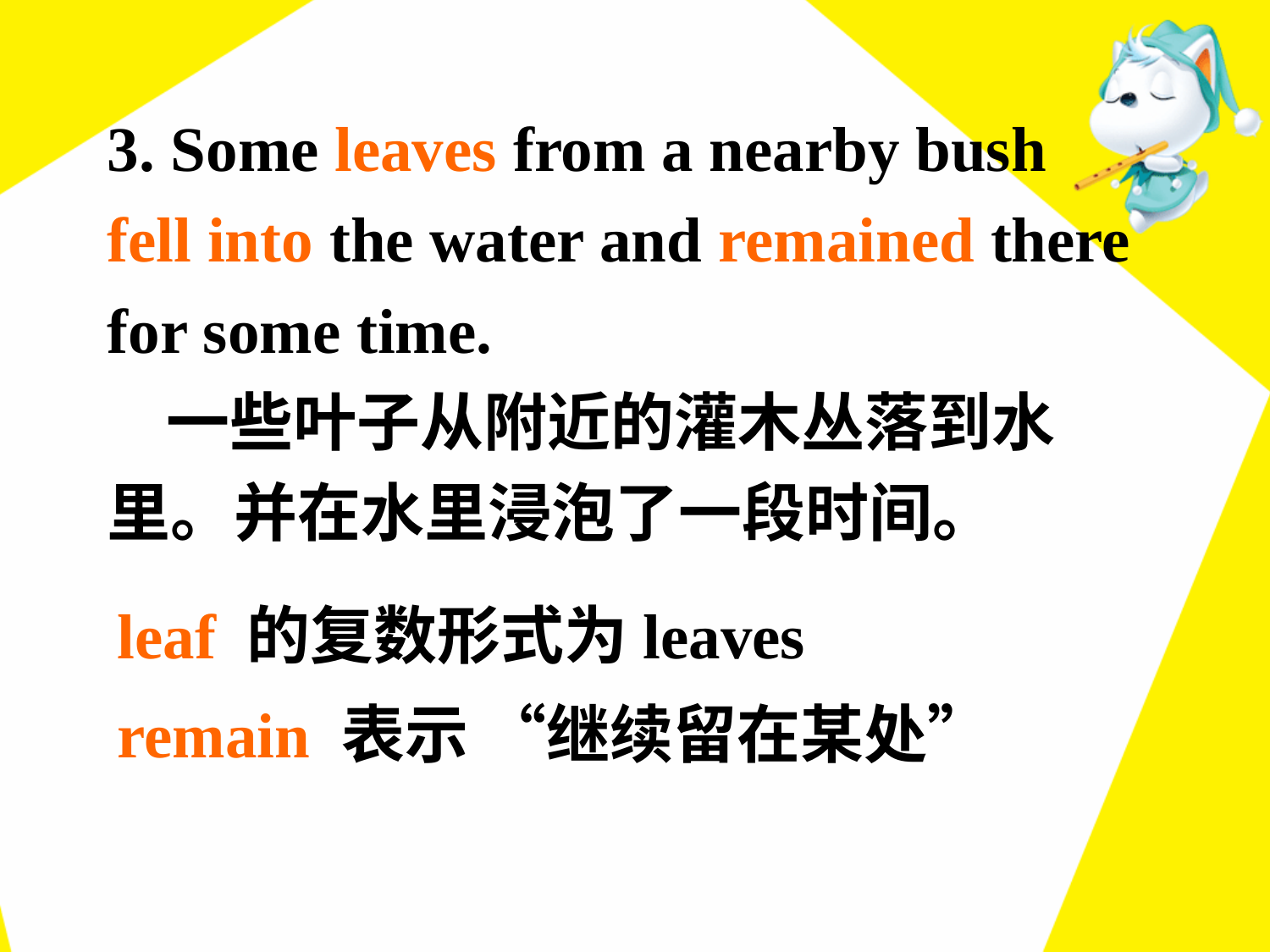

3. Some leaves from a nearby bush fell into the water and remained there for some time.
   一些叶子从附近的灌木丛落到水里。并在水里浸泡了一段时间。
leaf 的复数形式为leaves
remain 表示 “继续留在某处”